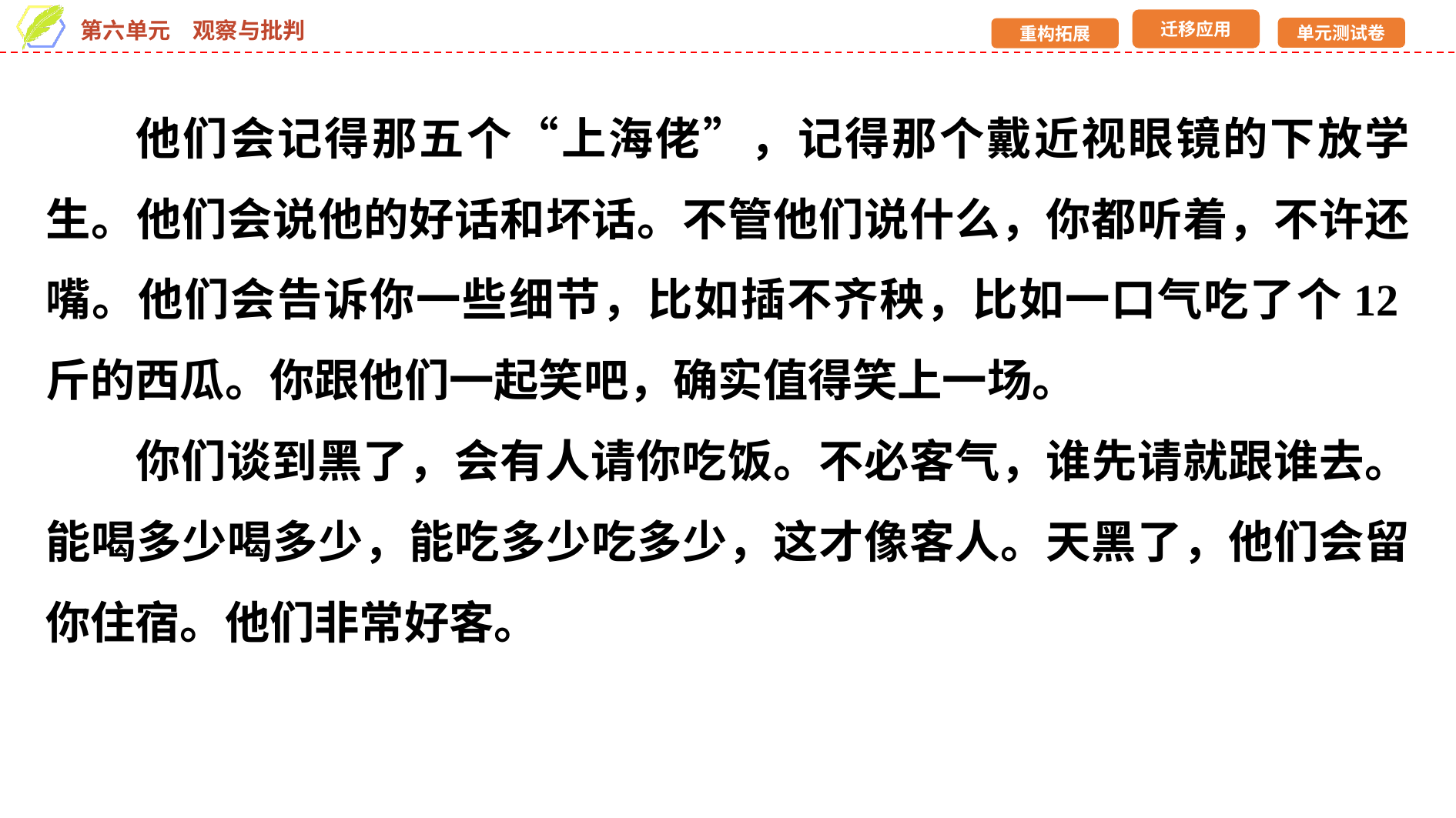

他们会记得那五个“上海佬”，记得那个戴近视眼镜的下放学生。他们会说他的好话和坏话。不管他们说什么，你都听着，不许还嘴。他们会告诉你一些细节，比如插不齐秧，比如一口气吃了个12斤的西瓜。你跟他们一起笑吧，确实值得笑上一场。
你们谈到黑了，会有人请你吃饭。不必客气，谁先请就跟谁去。能喝多少喝多少，能吃多少吃多少，这才像客人。天黑了，他们会留你住宿。他们非常好客。